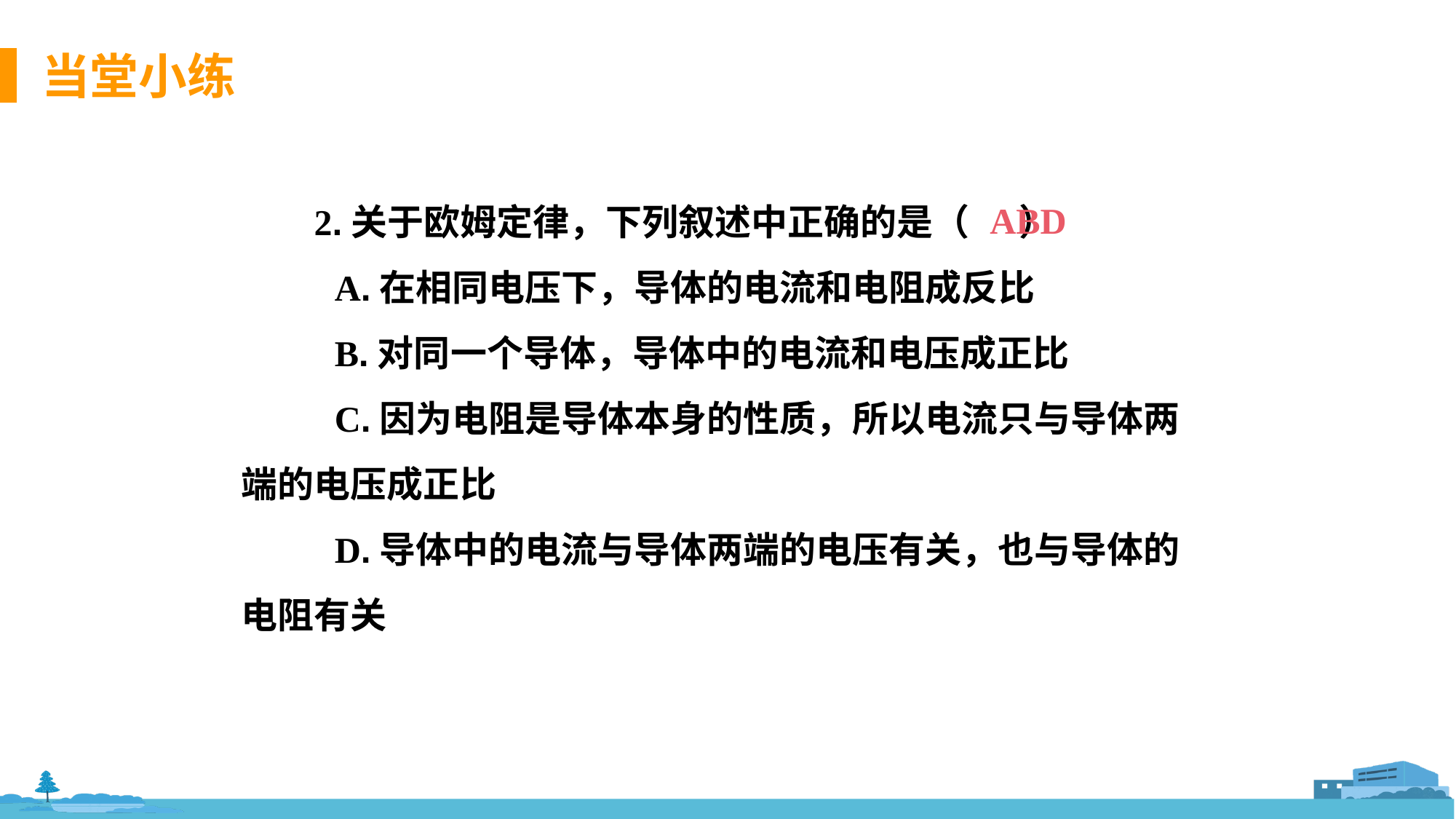

2.关于欧姆定律，下列叙述中正确的是（      ）
  A.在相同电压下，导体的电流和电阻成反比
  B.对同一个导体，导体中的电流和电压成正比
  C.因为电阻是导体本身的性质，所以电流只与导体两端的电压成正比
  D.导体中的电流与导体两端的电压有关，也与导体的电阻有关
ABD